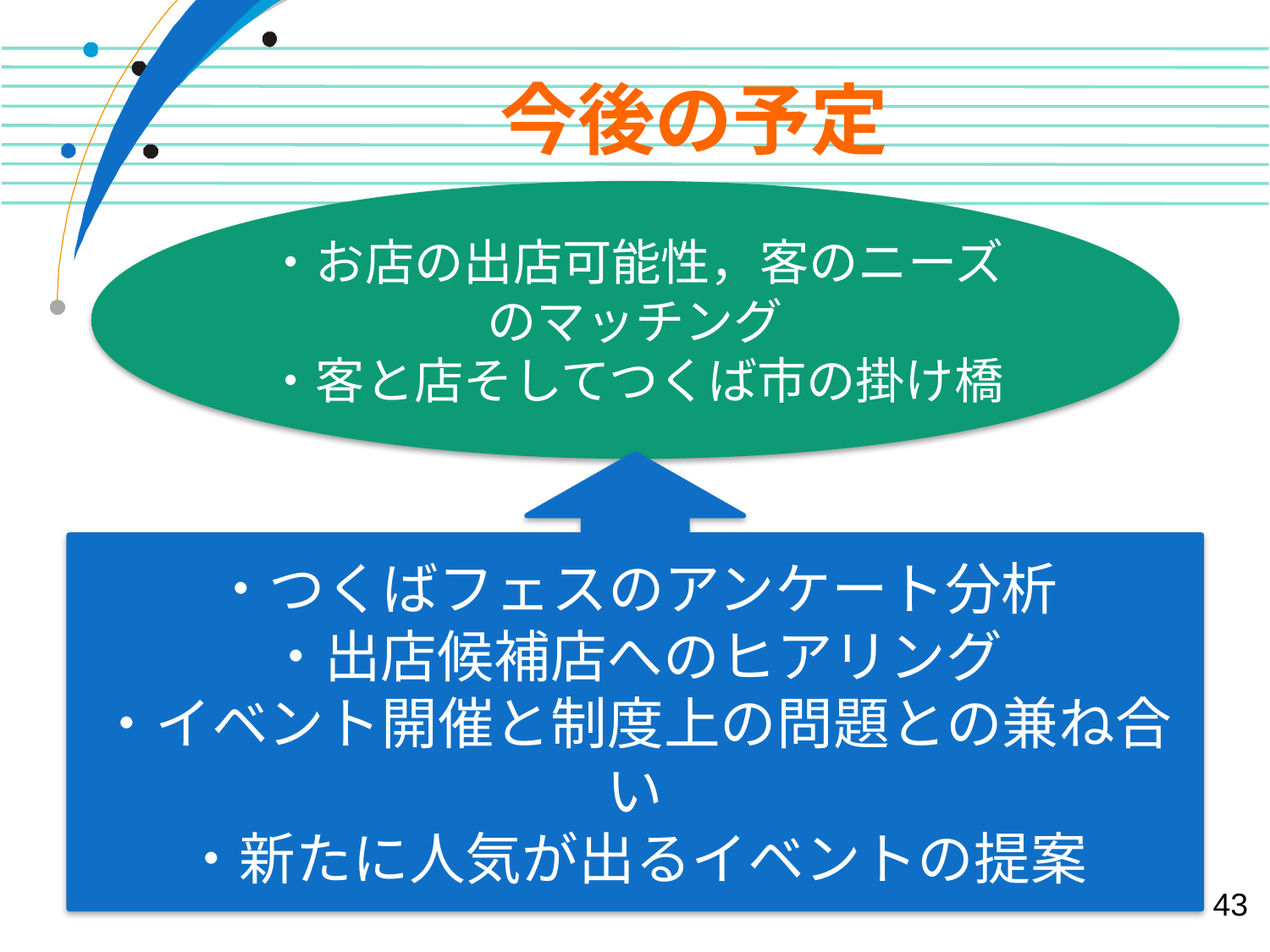

# 今後の予定
・お店の出店可能性，客のニーズのマッチング
・客と店そしてつくば市の掛け橋

・つくばフェスのアンケート分析
・出店候補店へのヒアリング
・イベント開催と制度上の問題との兼ね合い
・新たに人気が出るイベントの提案
43